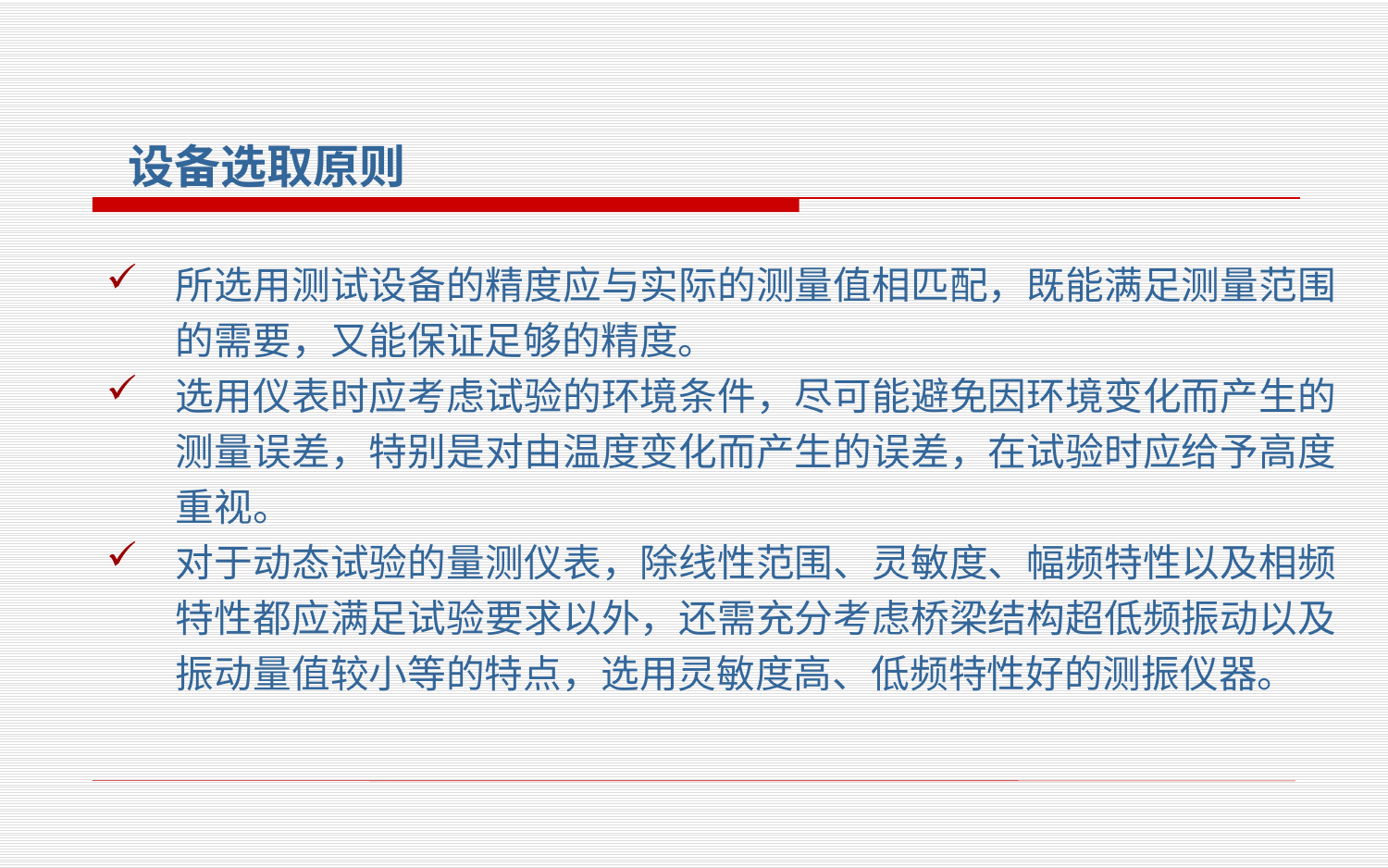

设备选取原则
所选用测试设备的精度应与实际的测量值相匹配，既能满足测量范围的需要，又能保证足够的精度。
选用仪表时应考虑试验的环境条件，尽可能避免因环境变化而产生的测量误差，特别是对由温度变化而产生的误差，在试验时应给予高度重视。
对于动态试验的量测仪表，除线性范围、灵敏度、幅频特性以及相频特性都应满足试验要求以外，还需充分考虑桥梁结构超低频振动以及振动量值较小等的特点，选用灵敏度高、低频特性好的测振仪器。